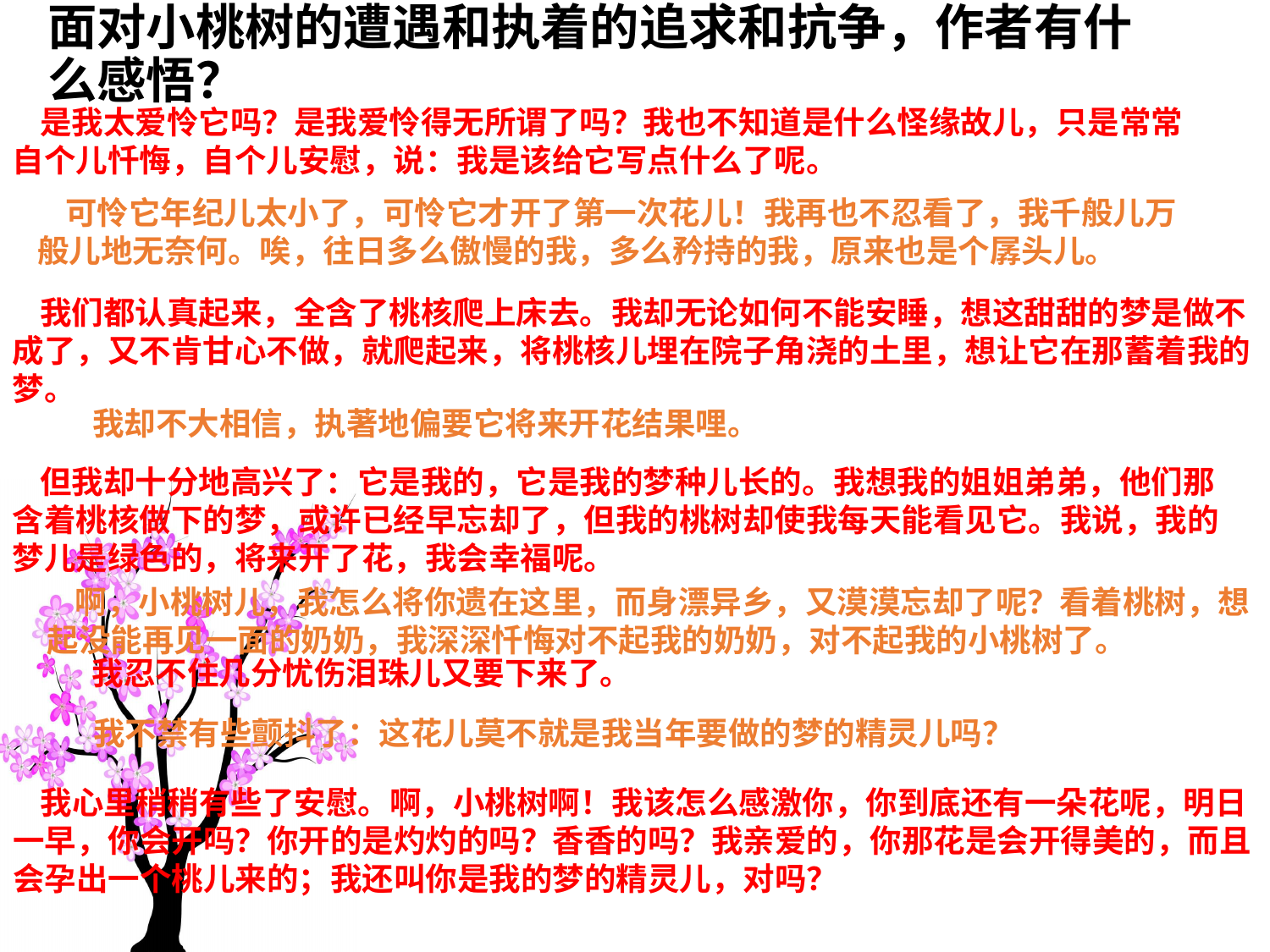

# 面对小桃树的遭遇和执着的追求和抗争，作者有什么感悟？
是我太爱怜它吗？是我爱怜得无所谓了吗？我也不知道是什么怪缘故儿，只是常常自个儿忏悔，自个儿安慰，说：我是该给它写点什么了呢。
可怜它年纪儿太小了，可怜它才开了第一次花儿！我再也不忍看了，我千般儿万般儿地无奈何。唉，往日多么傲慢的我，多么矜持的我，原来也是个孱头儿。
我们都认真起来，全含了桃核爬上床去。我却无论如何不能安睡，想这甜甜的梦是做不成了，又不肯甘心不做，就爬起来，将桃核儿埋在院子角浇的土里，想让它在那蓄着我的梦。
我却不大相信，执著地偏要它将来开花结果哩。
但我却十分地高兴了：它是我的，它是我的梦种儿长的。我想我的姐姐弟弟，他们那含着桃核做下的梦，或许已经早忘却了，但我的桃树却使我每天能看见它。我说，我的梦儿是绿色的，将来开了花，我会幸福呢。
啊，小桃树儿，我怎么将你遗在这里，而身漂异乡，又漠漠忘却了呢？看着桃树，想起没能再见一面的奶奶，我深深忏悔对不起我的奶奶，对不起我的小桃树了。
我忍不住几分忧伤泪珠儿又要下来了。
我不禁有些颤抖了：这花儿莫不就是我当年要做的梦的精灵儿吗？
我心里稍稍有些了安慰。啊，小桃树啊！我该怎么感激你，你到底还有一朵花呢，明日一早，你会开吗？你开的是灼灼的吗？香香的吗？我亲爱的，你那花是会开得美的，而且会孕出一个桃儿来的；我还叫你是我的梦的精灵儿，对吗？